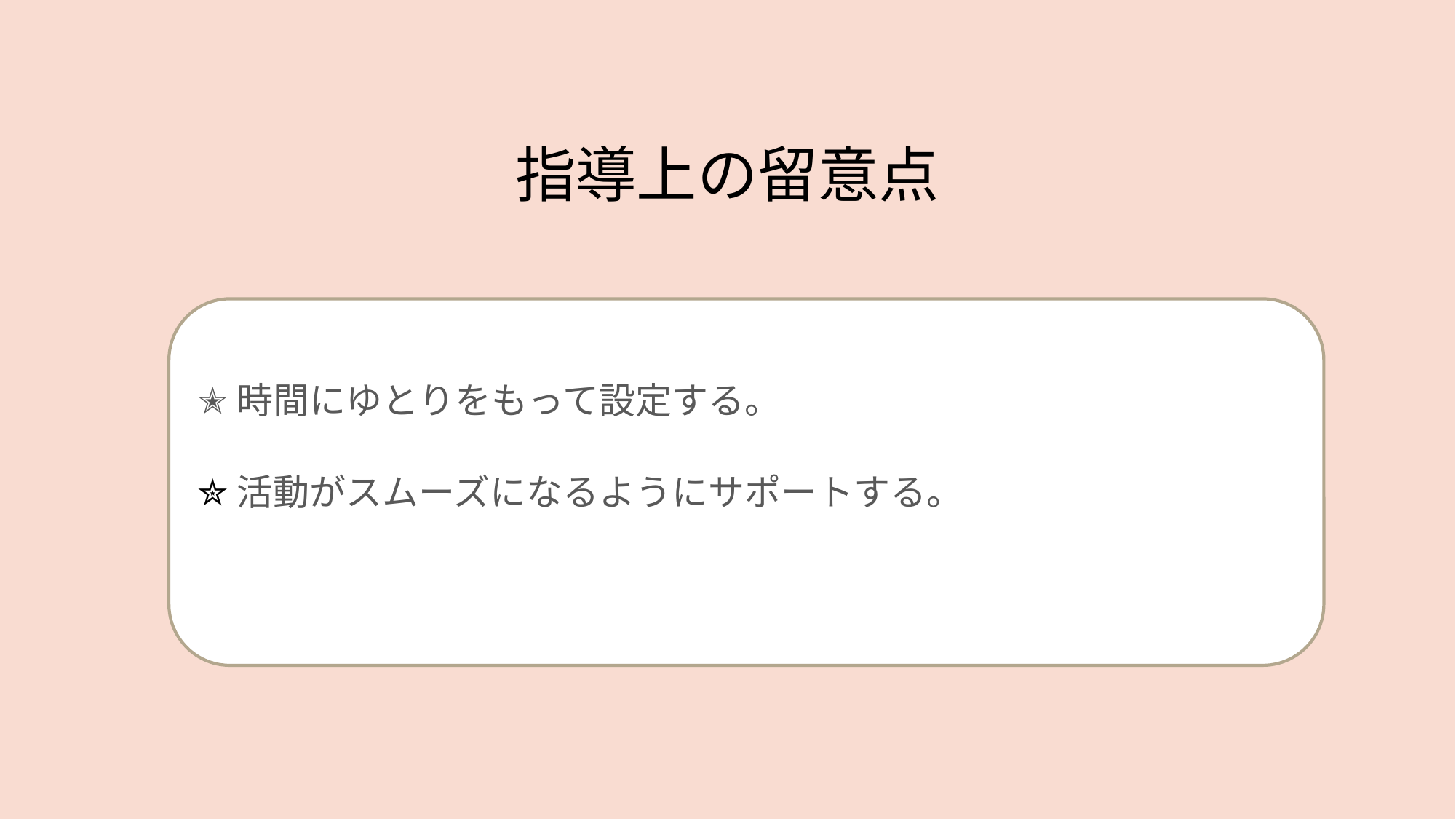

指導上の留意点

✭時間にゆとりをもって設定する。
✮活動がスムーズになるようにサポートする。